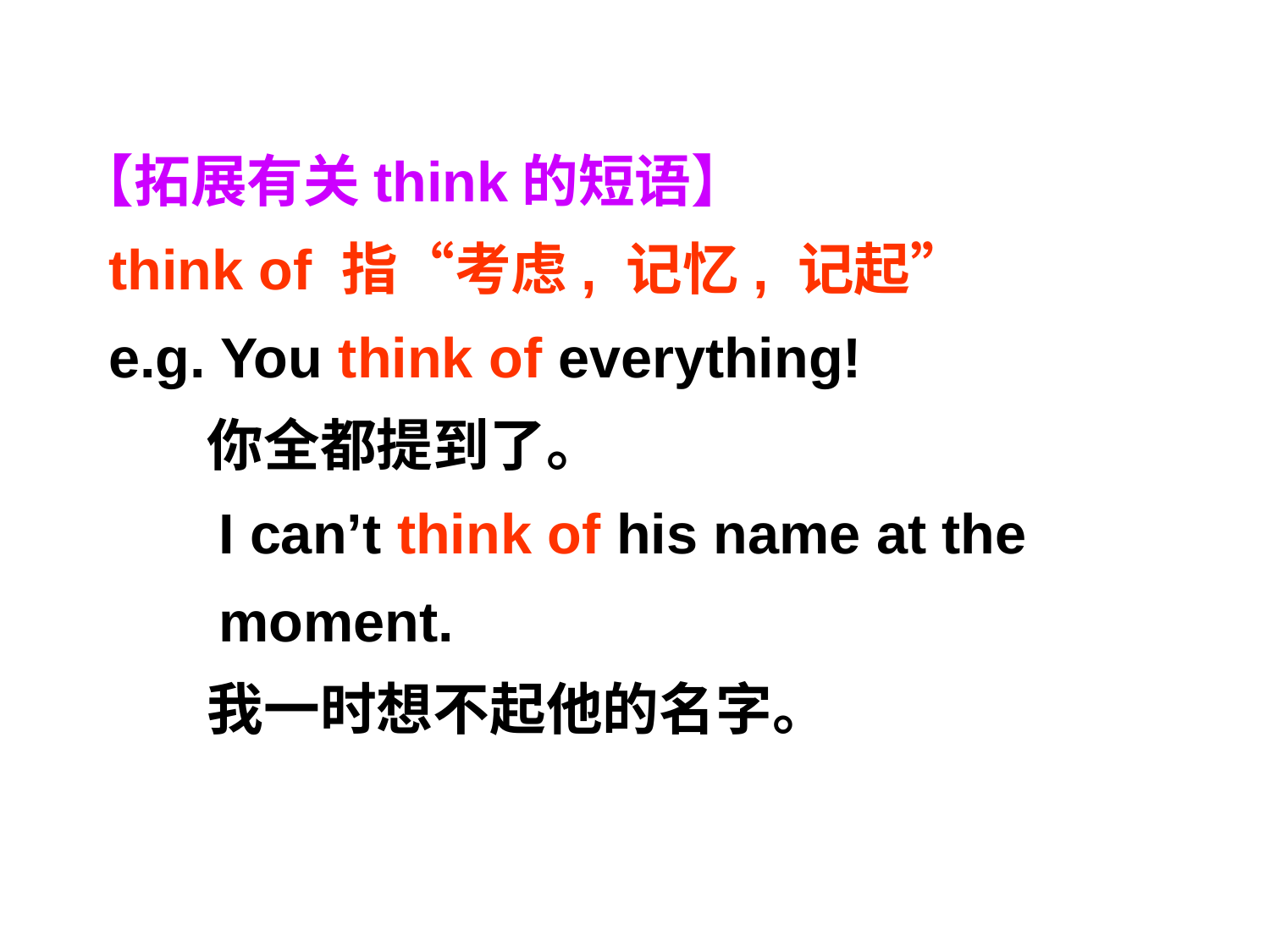

【拓展有关think的短语】
  think of 指“考虑, 记忆, 记起”
  e.g. You think of everything!
         你全都提到了。
         I can’t think of his name at the
         moment.
         我一时想不起他的名字。